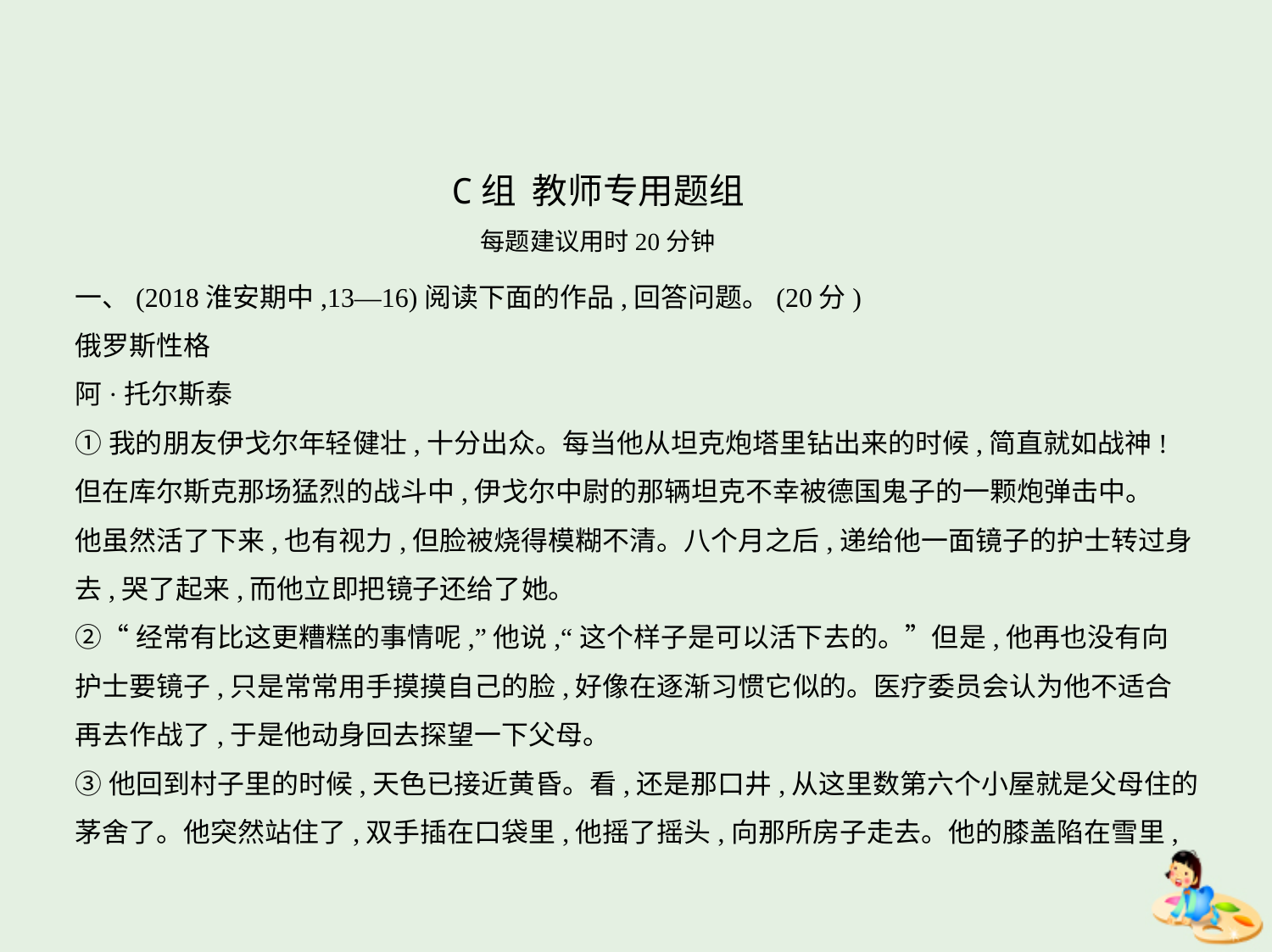

C组  教师专用题组
每题建议用时20分钟
一、(2018淮安期中,13—16)阅读下面的作品,回答问题。(20分)
俄罗斯性格
阿·托尔斯泰
①我的朋友伊戈尔年轻健壮,十分出众。每当他从坦克炮塔里钻出来的时候,简直就如战神!
但在库尔斯克那场猛烈的战斗中,伊戈尔中尉的那辆坦克不幸被德国鬼子的一颗炮弹击中。
他虽然活了下来,也有视力,但脸被烧得模糊不清。八个月之后,递给他一面镜子的护士转过身
去,哭了起来,而他立即把镜子还给了她。
②“经常有比这更糟糕的事情呢,”他说,“这个样子是可以活下去的。”但是,他再也没有向
护士要镜子,只是常常用手摸摸自己的脸,好像在逐渐习惯它似的。医疗委员会认为他不适合
再去作战了,于是他动身回去探望一下父母。
③他回到村子里的时候,天色已接近黄昏。看,还是那口井,从这里数第六个小屋就是父母住的
茅舍了。他突然站住了,双手插在口袋里,他摇了摇头,向那所房子走去。他的膝盖陷在雪里,